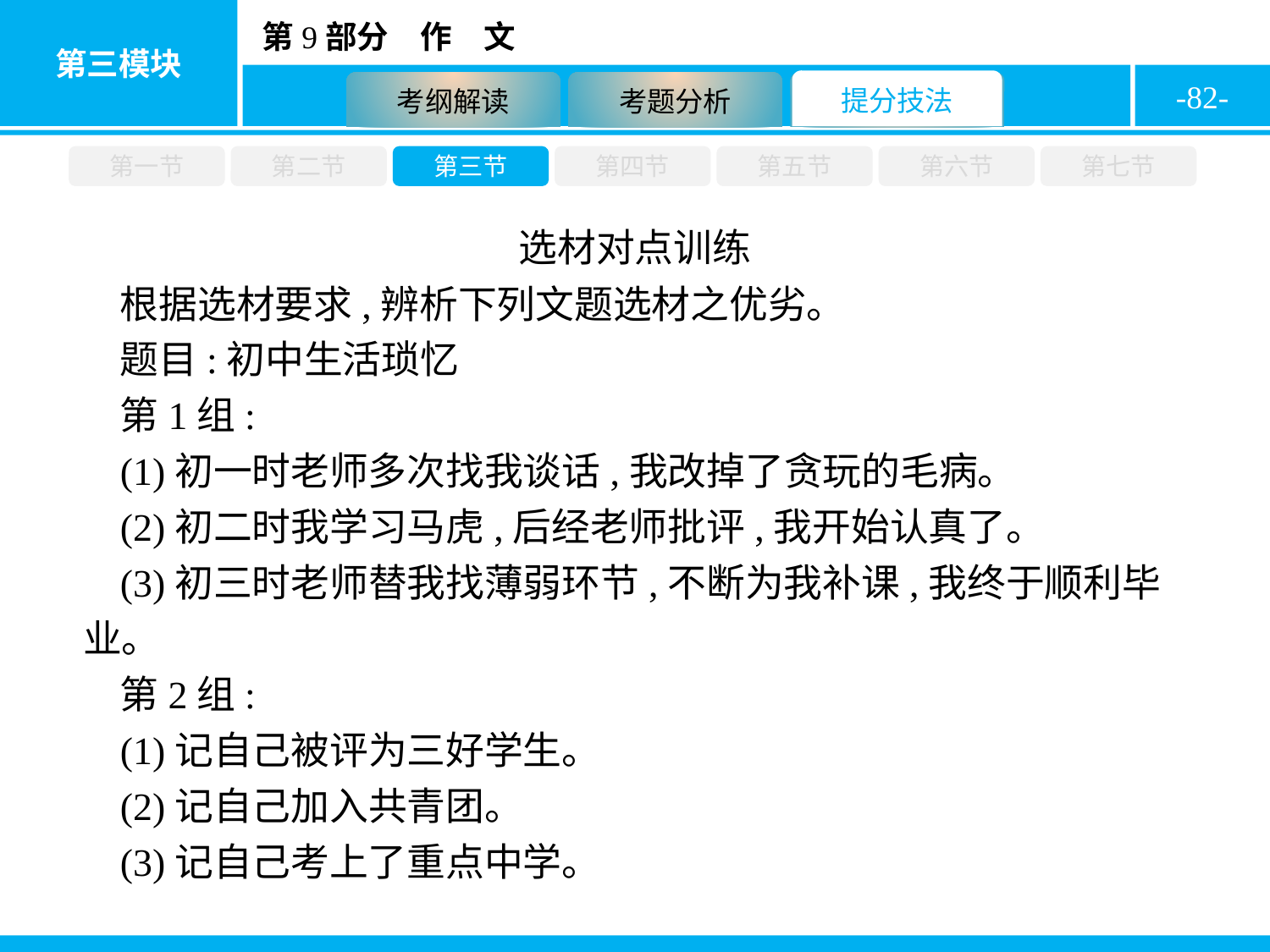

-82-
第一节
第二节
第三节
第四节
第五节
第六节
第七节
选材对点训练
根据选材要求,辨析下列文题选材之优劣。
题目:初中生活琐忆
第1组:
(1)初一时老师多次找我谈话,我改掉了贪玩的毛病。
(2)初二时我学习马虎,后经老师批评,我开始认真了。
(3)初三时老师替我找薄弱环节,不断为我补课,我终于顺利毕业。
第2组:
(1)记自己被评为三好学生。
(2)记自己加入共青团。
(3)记自己考上了重点中学。